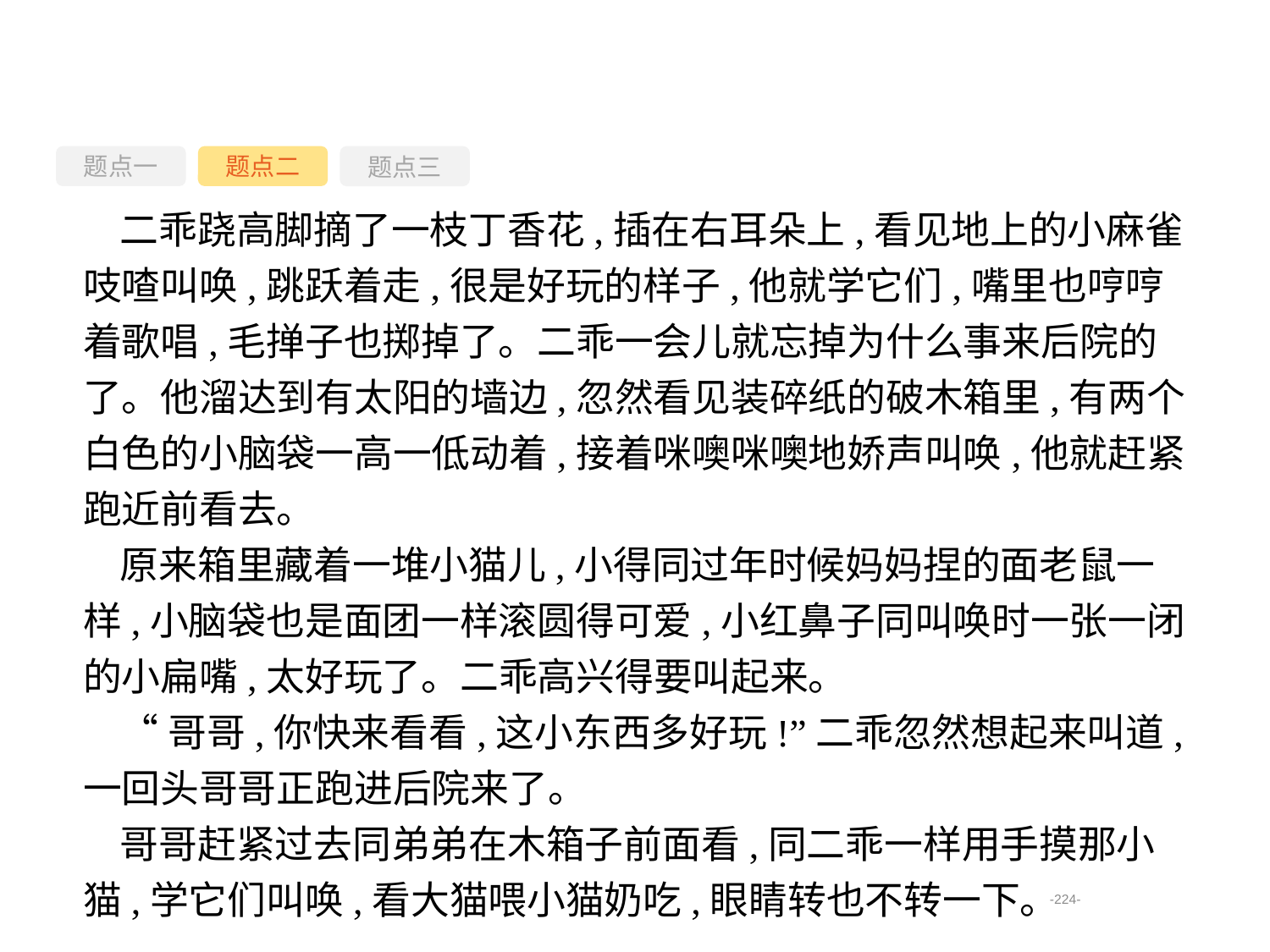

题点一
题点三
题点二
二乖跷高脚摘了一枝丁香花,插在右耳朵上,看见地上的小麻雀吱喳叫唤,跳跃着走,很是好玩的样子,他就学它们,嘴里也哼哼着歌唱,毛掸子也掷掉了。二乖一会儿就忘掉为什么事来后院的了。他溜达到有太阳的墙边,忽然看见装碎纸的破木箱里,有两个白色的小脑袋一高一低动着,接着咪噢咪噢地娇声叫唤,他就赶紧跑近前看去。
原来箱里藏着一堆小猫儿,小得同过年时候妈妈捏的面老鼠一样,小脑袋也是面团一样滚圆得可爱,小红鼻子同叫唤时一张一闭的小扁嘴,太好玩了。二乖高兴得要叫起来。
“哥哥,你快来看看,这小东西多好玩!”二乖忽然想起来叫道,一回头哥哥正跑进后院来了。
哥哥赶紧过去同弟弟在木箱子前面看,同二乖一样用手摸那小猫,学它们叫唤,看大猫喂小猫奶吃,眼睛转也不转一下。
-224-